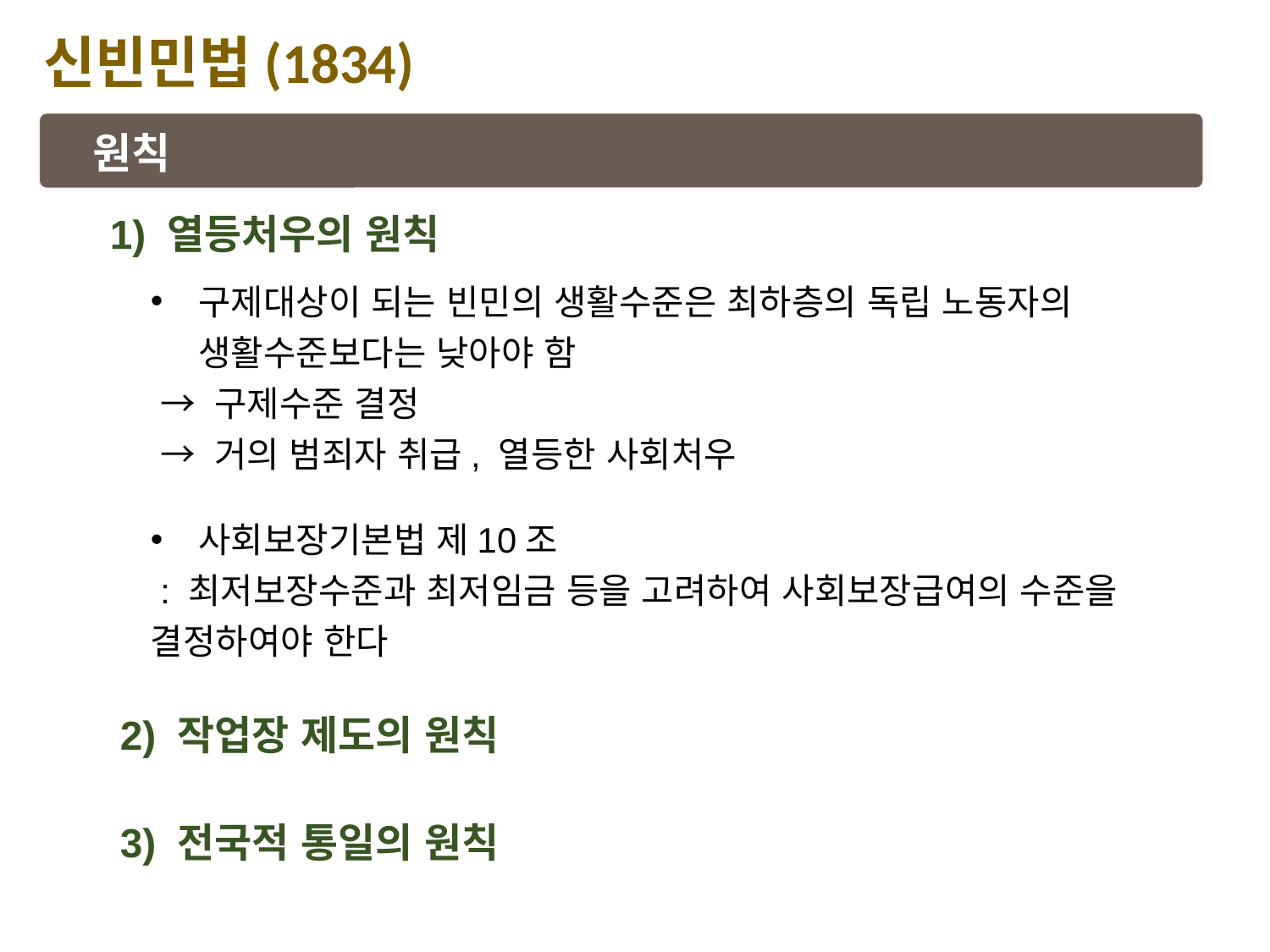

신빈민법(1834)

원칙
1) 열등처우의 원칙
구제대상이 되는 빈민의 생활수준은 최하층의 독립 노동자의 생활수준보다는 낮아야 함
 → 구제수준 결정
 → 거의 범죄자 취급, 열등한 사회처우

사회보장기본법 제10조
 : 최저보장수준과 최저임금 등을 고려하여 사회보장급여의 수준을 결정하여야 한다
2) 작업장 제도의 원칙
3) 전국적 통일의 원칙